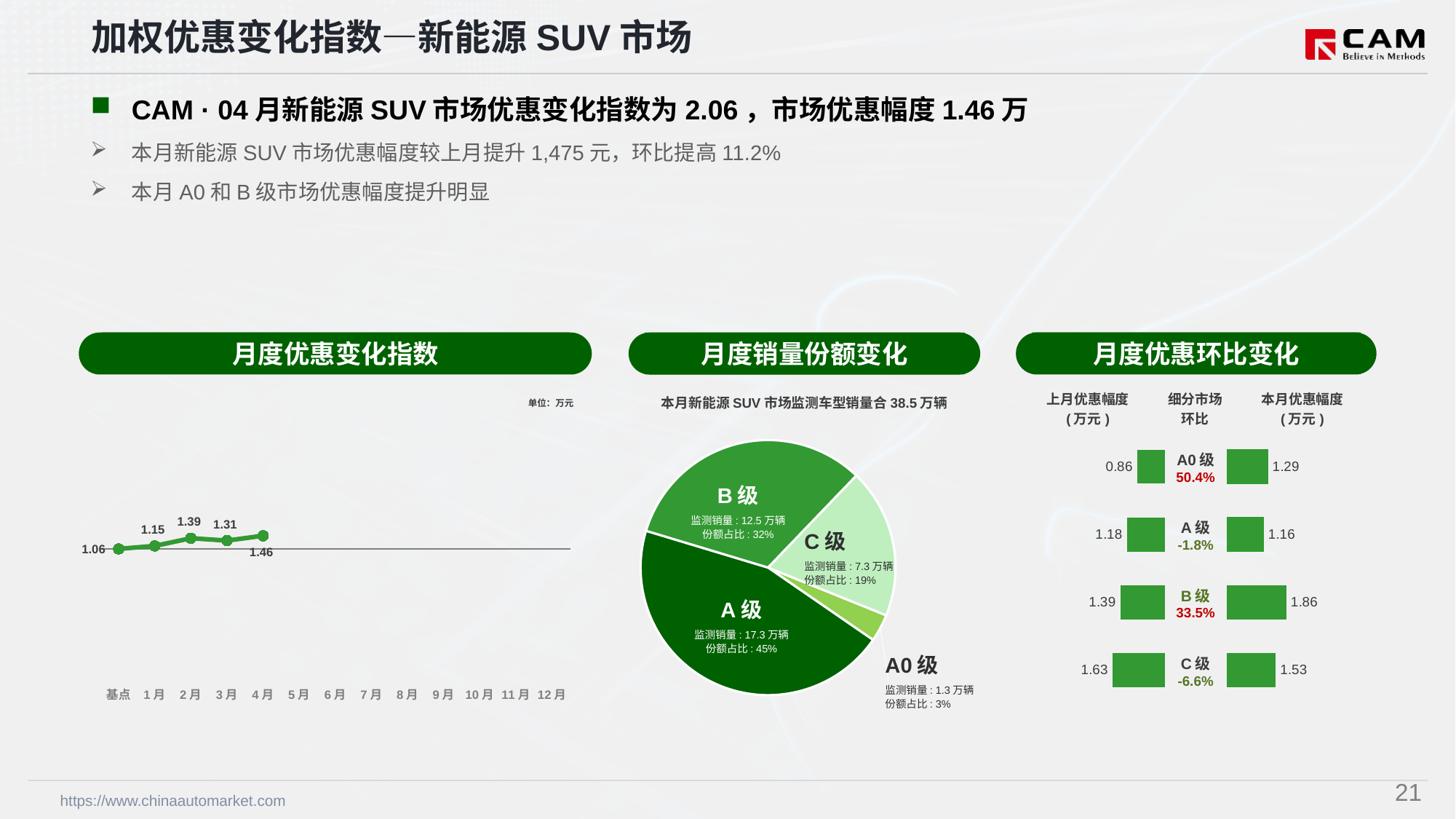

加权优惠变化指数—新能源SUV市场
CAM · 04月新能源SUV市场优惠变化指数为2.06，市场优惠幅度1.46万
本月新能源SUV市场优惠幅度较上月提升1,475元，环比提高11.2%
本月A0和B级市场优惠幅度提升明显
月度优惠变化指数

月度优惠环比变化

月度销量份额变化

本月新能源SUV市场监测车型销量合38.5万辆

### Chart

| Category | 细分市场 |
|---|---|
| A0级 | 13403.0 |
| A级 | 173334.0 |
| B级 | 125075.0 |
| C级 | 72810.0 |
B级
监测销量: 12.5万辆
份额占比: 32%
C级
监测销量: 7.3万辆
份额占比: 19%
A级
监测销量: 17.3万辆
份额占比: 45%
A0级
监测销量: 1.3万辆
份额占比: 3%

### Chart

| Category | Y2024 |
|---|---|
| 基点 | 0.0 |
| 1月 | 0.47 |
| 2月 | 1.67 |
| 3月 | 1.3 |
| 4月 | 2.06 |
| 5月 | None |
| 6月 | None |
| 7月 | None |
| 8月 | None |
| 9月 | None |
| 10月 | None |
| 11月 | None |
| 12月 | None |
| 上月优惠幅度 (万元) | 细分市场 环比 | 本月优惠幅度 (万元) |
| --- | --- | --- |
单位：万元
| A0级 50.4% |
| --- |
| A级 -1.8% |
| B级 33.5% |
| C级 -6.6% |

### Chart

| Category | 成交均价 |
|---|---|
| A0 | 0.86 |
| A | 1.18 |
| B | 1.39 |
| C | 1.63 |

### Chart

| Category | 金额 |
|---|---|
| A0 | 1.29 |
| A | 1.16 |
| B | 1.86 |
| C | 1.53 |
21